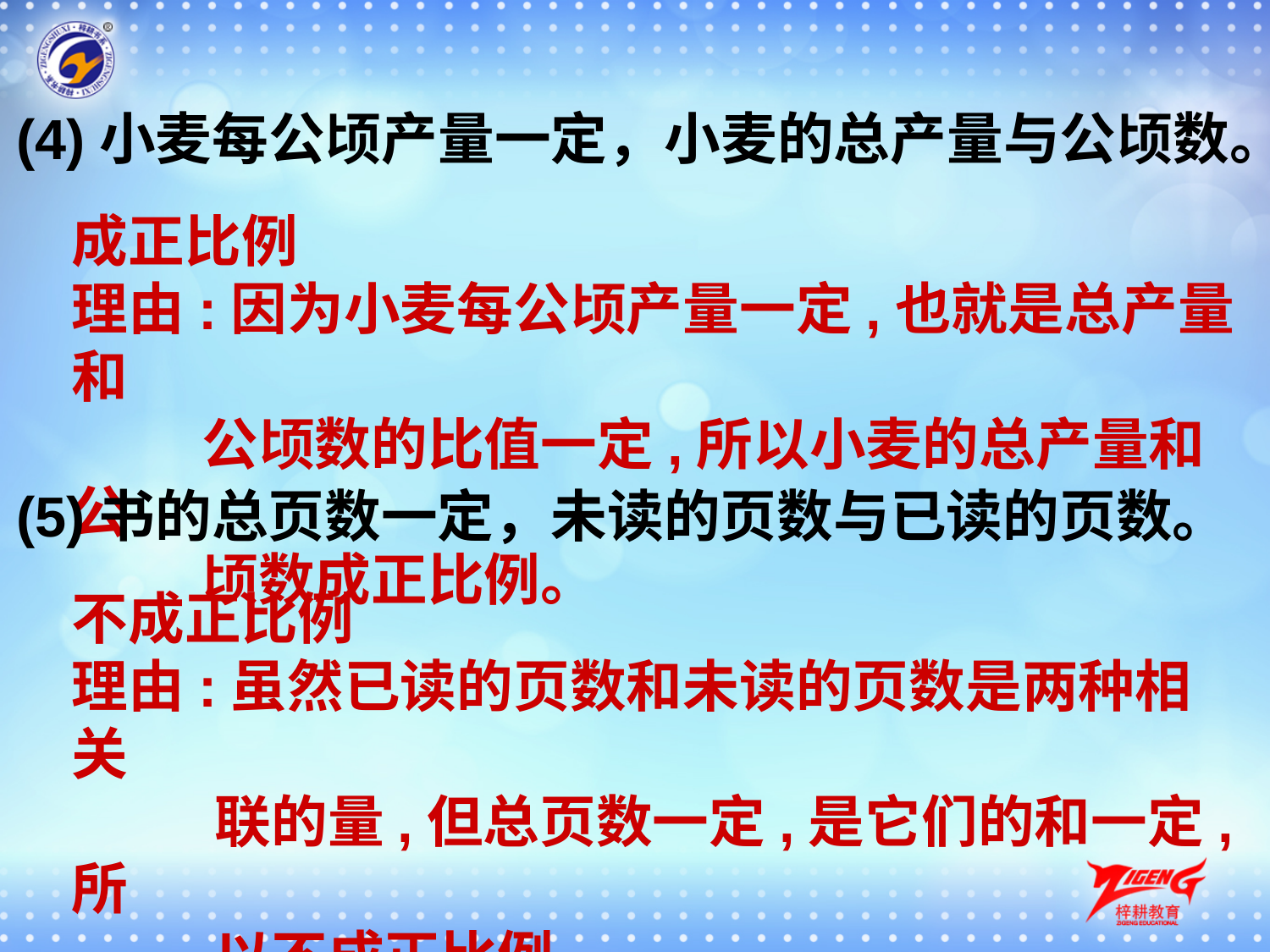

(4)小麦每公顷产量一定，小麦的总产量与公顷数。
成正比例
理由:因为小麦每公顷产量一定,也就是总产量和
         公顷数的比值一定,所以小麦的总产量和公
         顷数成正比例。
(5)书的总页数一定，未读的页数与已读的页数。
不成正比例
理由:虽然已读的页数和未读的页数是两种相关
          联的量,但总页数一定,是它们的和一定,所
          以不成正比例。